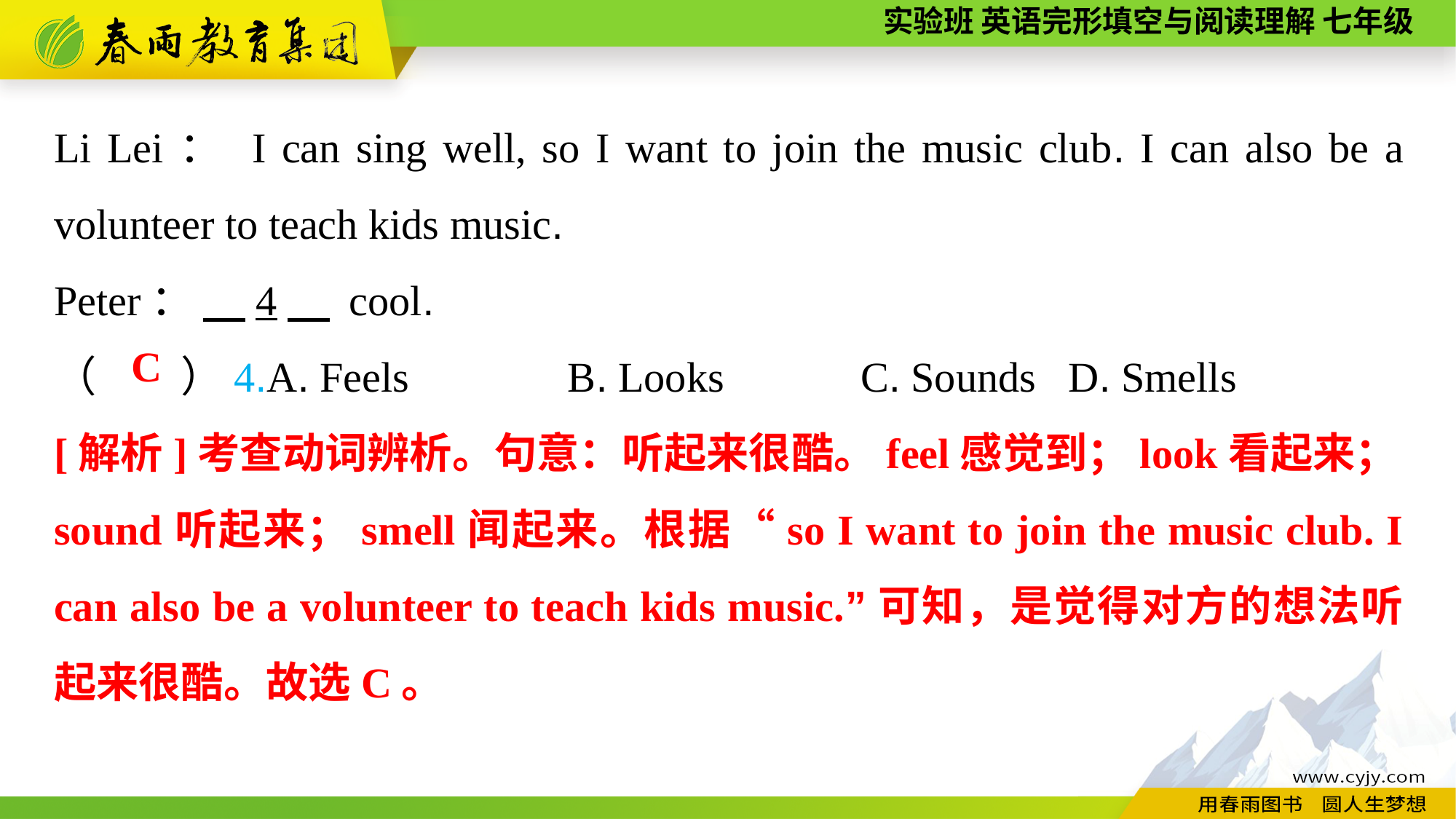

Li Lei： I can sing well, so I want to join the music club. I can also be a volunteer to teach kids music.
Peter： 　4　 cool.
（　　）4.A. Feels               B. Looks	    C. Sounds	   D. Smells
C
[解析]考查动词辨析。句意：听起来很酷。feel感觉到；look看起来；sound听起来；smell闻起来。根据“so I want to join the music club. I can also be a volunteer to teach kids music.”可知，是觉得对方的想法听起来很酷。故选C。